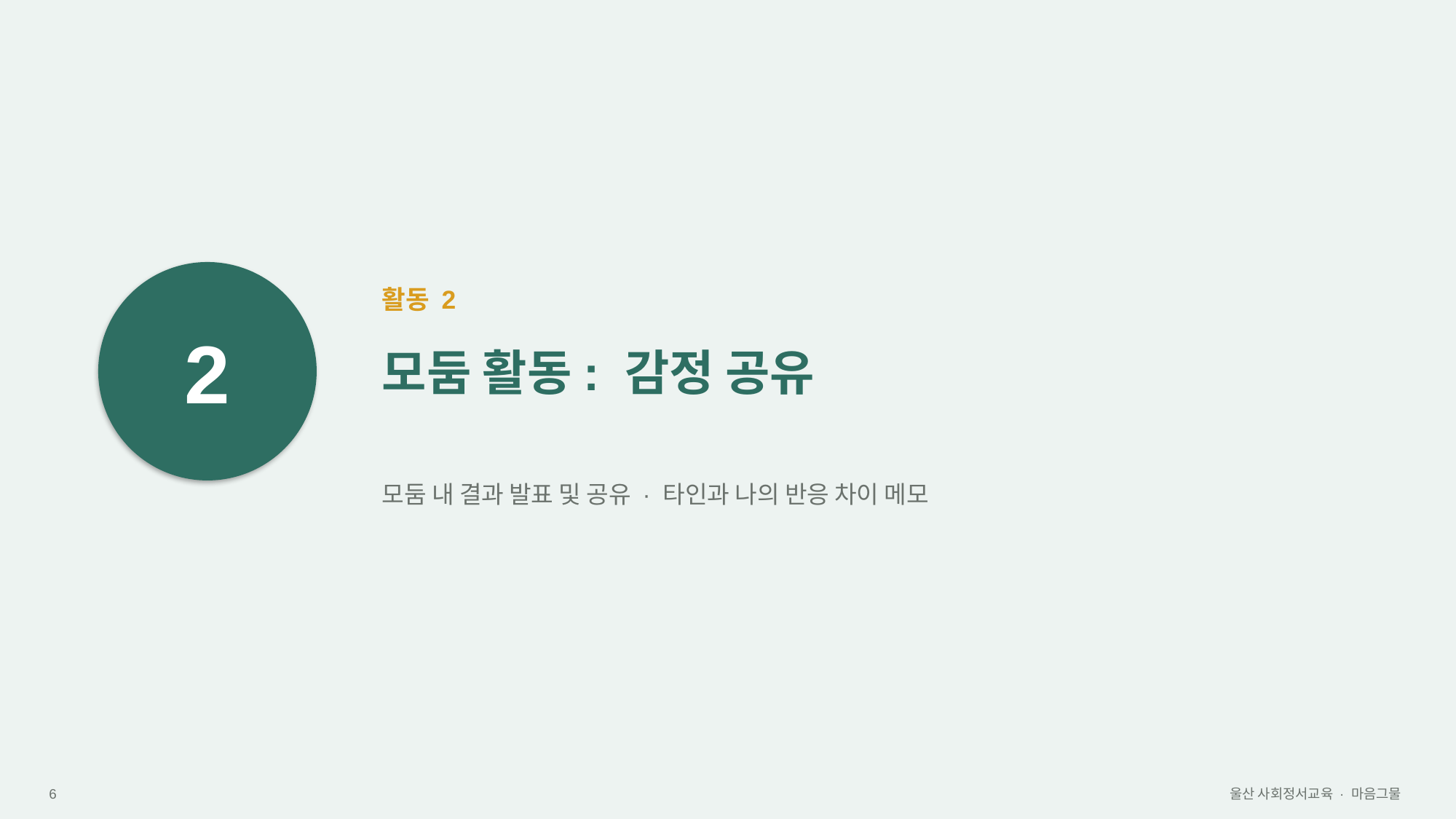

2
활동 2
모둠 활동: 감정 공유
모둠 내 결과 발표 및 공유 · 타인과 나의 반응 차이 메모
6
울산 사회정서교육 · 마음그물